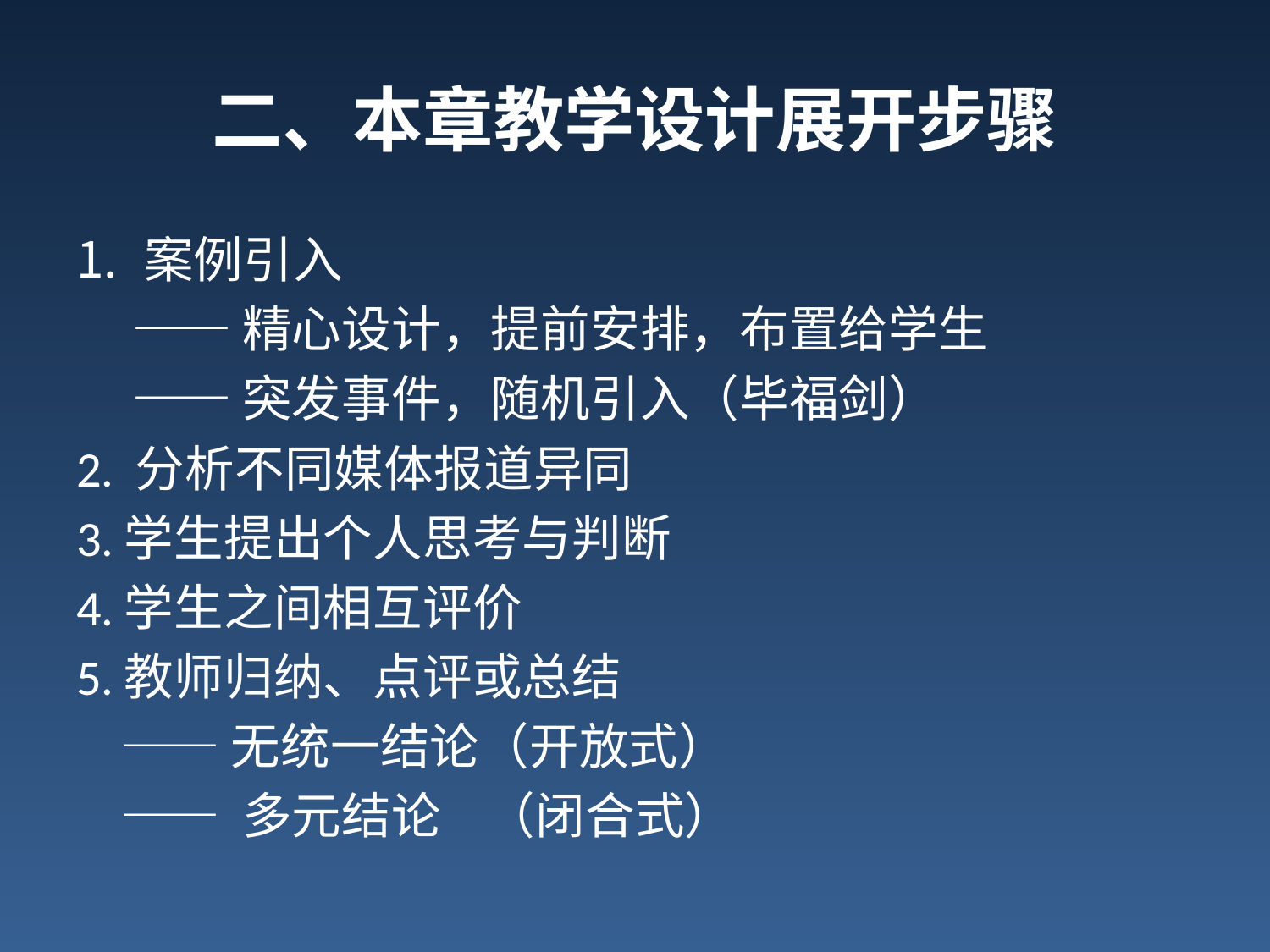

# 二、本章教学设计展开步骤
案例引入
     ——精心设计，提前安排，布置给学生
     ——突发事件，随机引入（毕福剑）
2. 分析不同媒体报道异同
3.学生提出个人思考与判断
4.学生之间相互评价
5.教师归纳、点评或总结
    ——无统一结论（开放式）
    —— 多元结论    （闭合式）